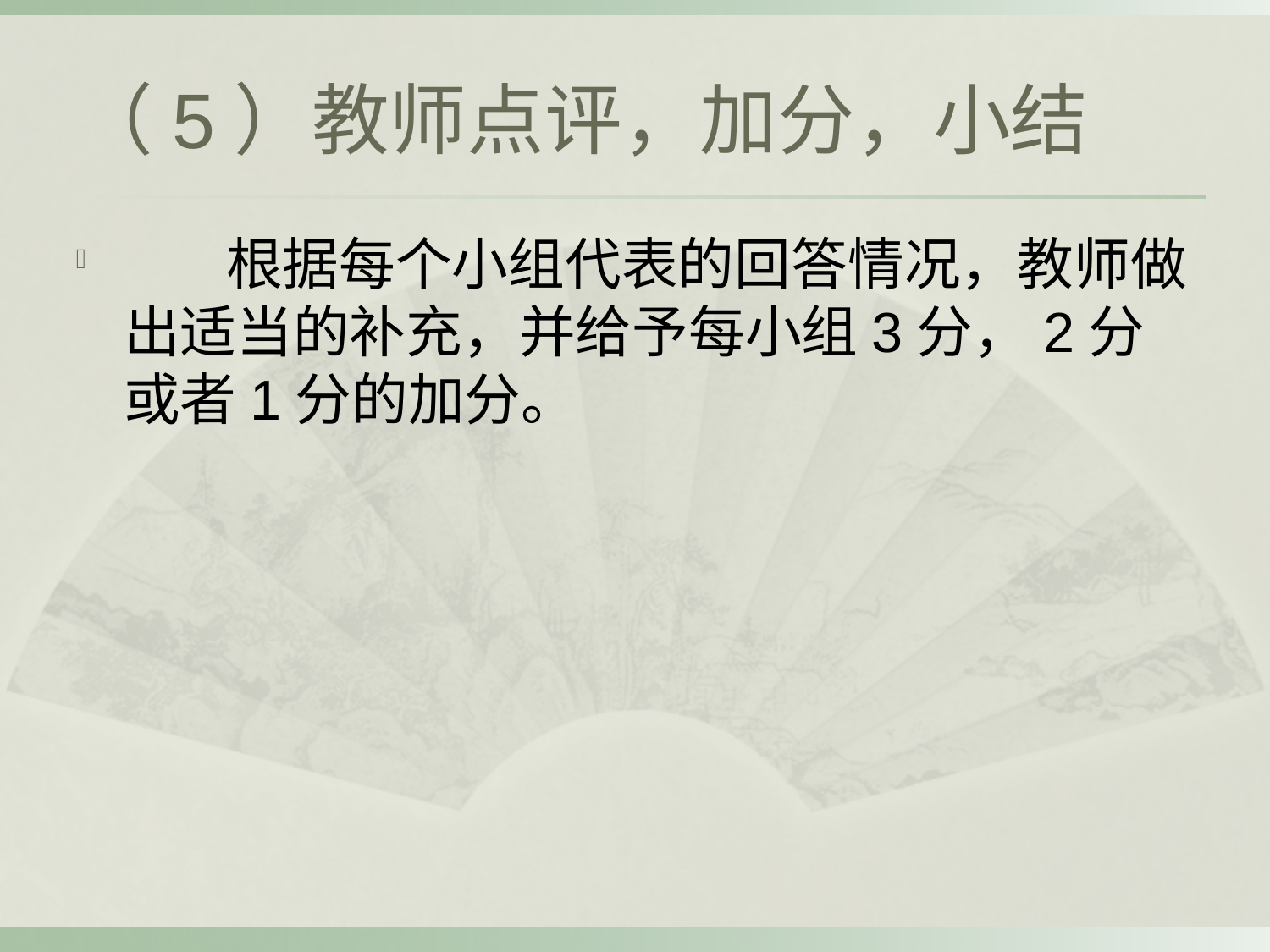

# （5）教师点评，加分，小结
       根据每个小组代表的回答情况，教师做出适当的补充，并给予每小组3分，2分或者1分的加分。